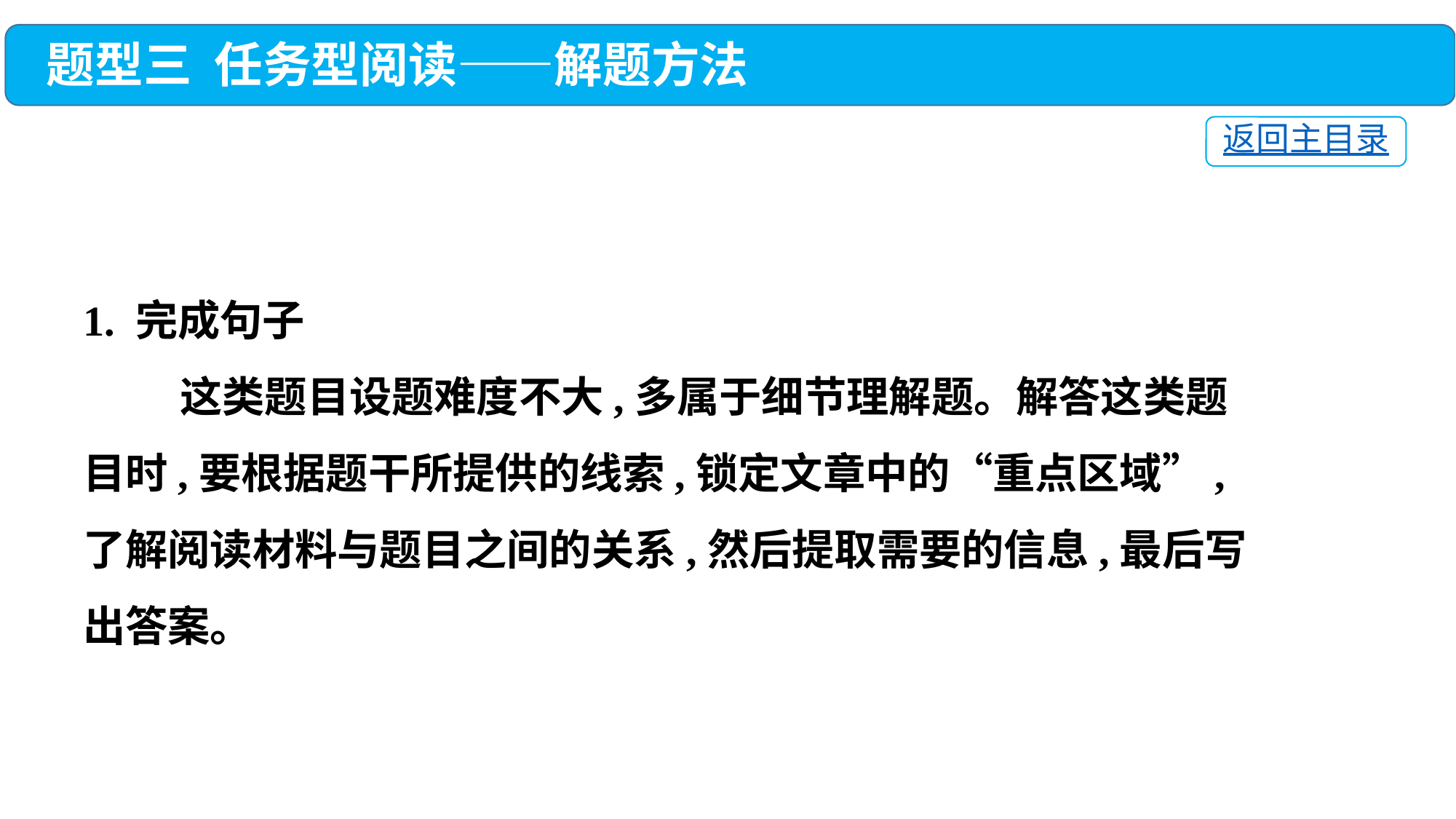

题型三  任务型阅读——解题方法
返回主目录
1. 完成句子
         这类题目设题难度不大,多属于细节理解题。解答这类题目时,要根据题干所提供的线索,锁定文章中的“重点区域”,了解阅读材料与题目之间的关系,然后提取需要的信息,最后写出答案。